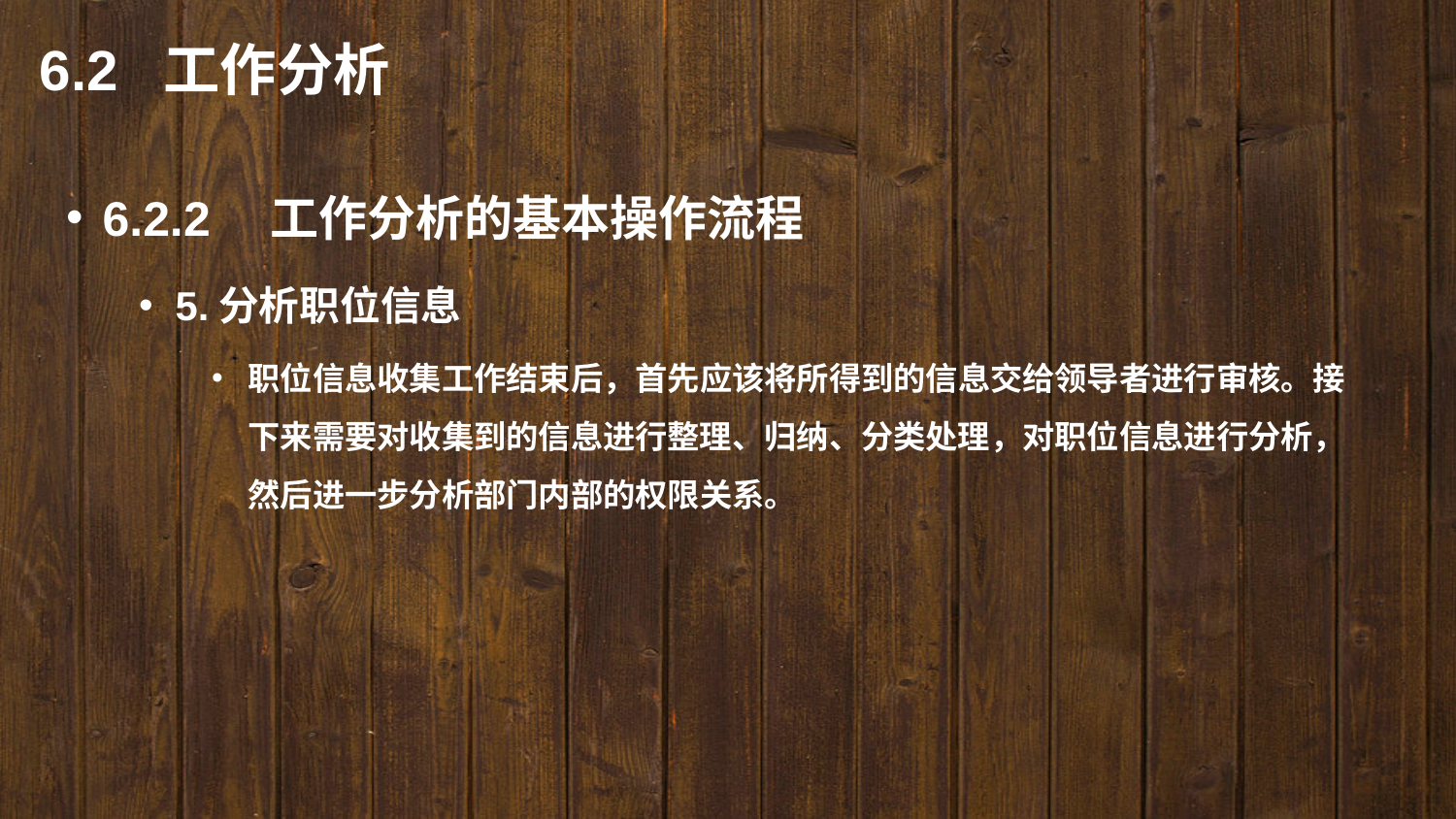

6.2  工作分析
6.2.2　工作分析的基本操作流程
5.分析职位信息
职位信息收集工作结束后，首先应该将所得到的信息交给领导者进行审核。接下来需要对收集到的信息进行整理、归纳、分类处理，对职位信息进行分析，然后进一步分析部门内部的权限关系。